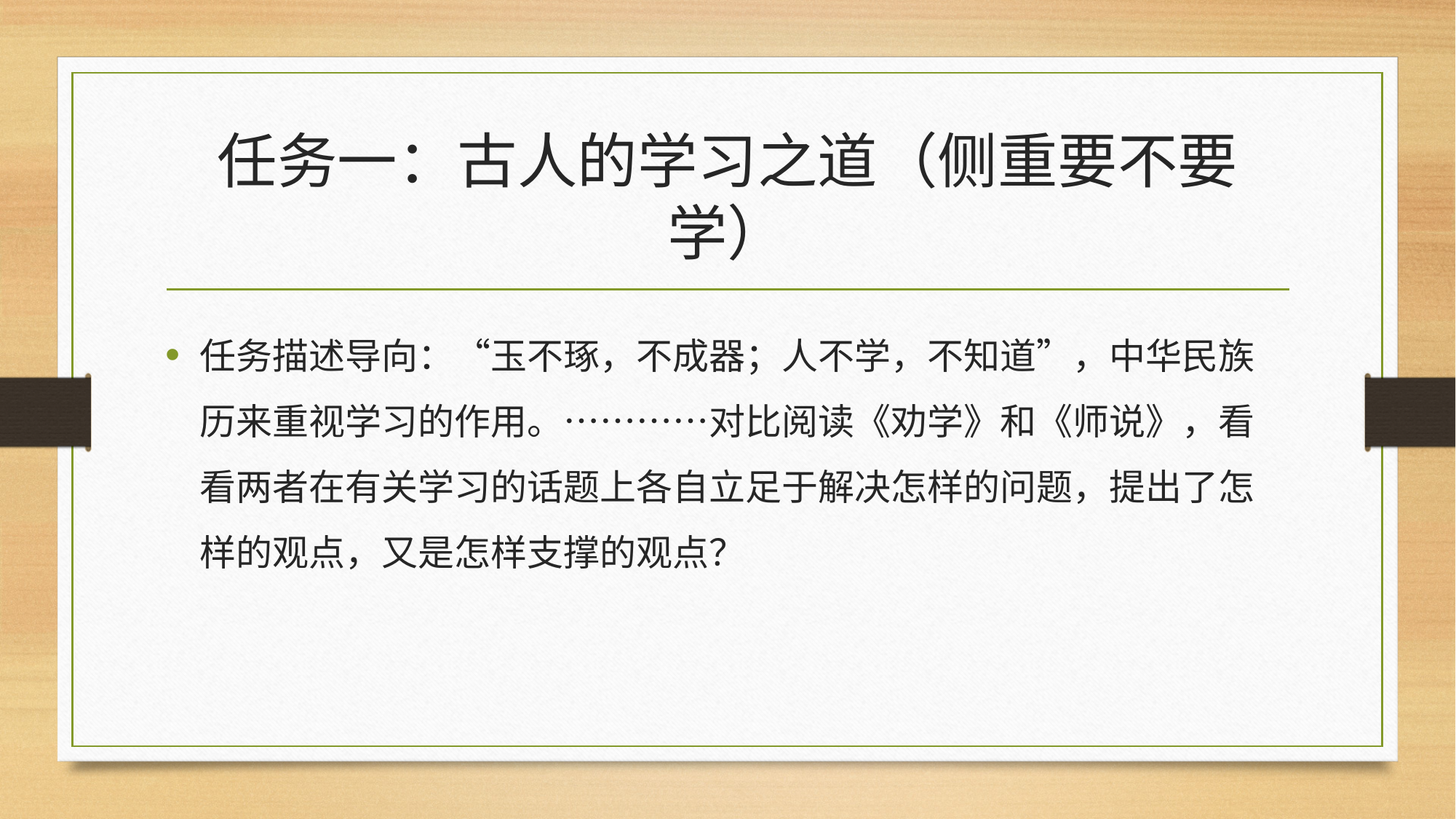

# 任务一：古人的学习之道（侧重要不要学）
任务描述导向：“玉不琢，不成器；人不学，不知道”，中华民族历来重视学习的作用。…………对比阅读《劝学》和《师说》，看看两者在有关学习的话题上各自立足于解决怎样的问题，提出了怎样的观点，又是怎样支撑的观点？